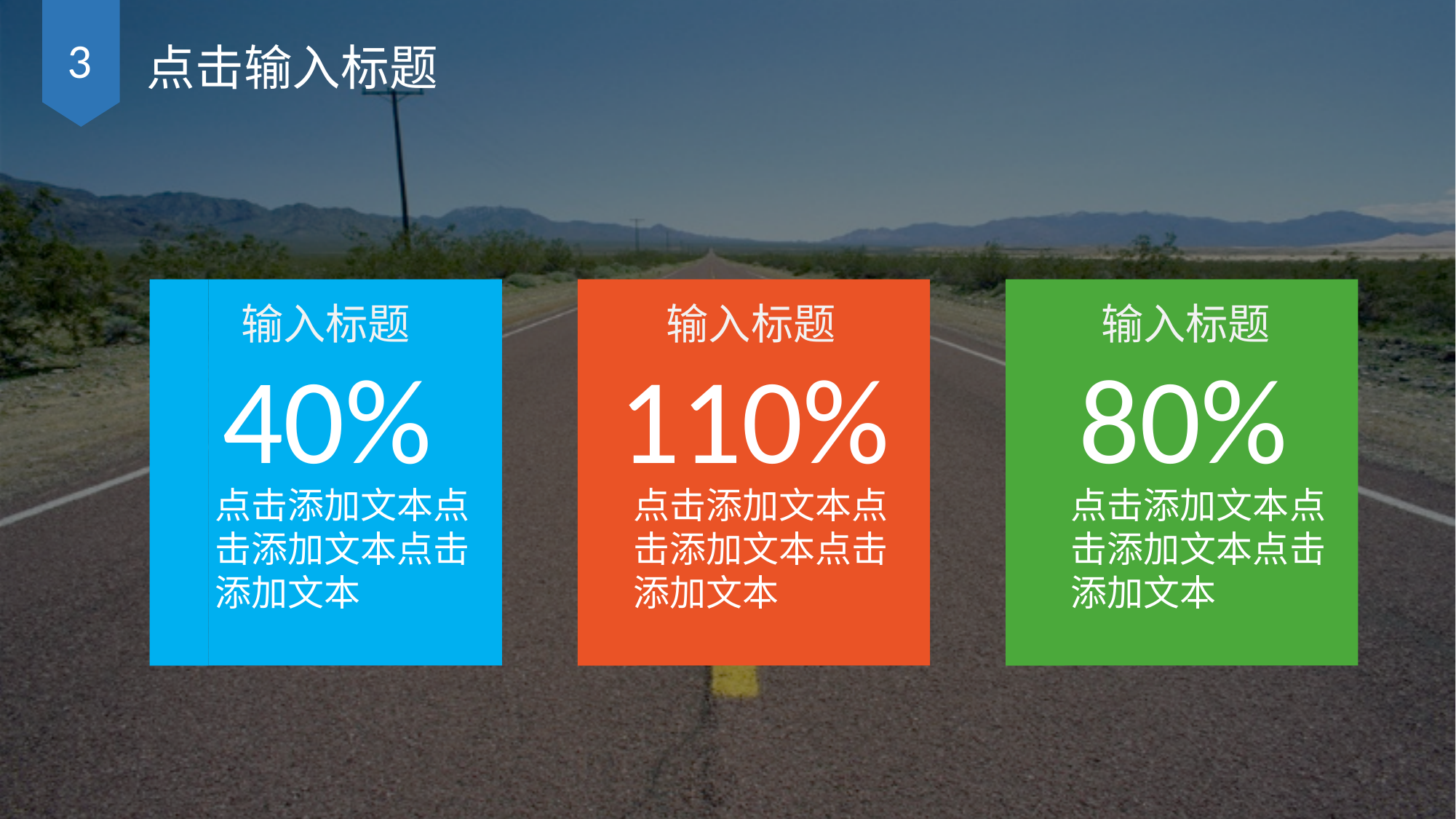

3
点击输入标题

输入标题
输入标题
输入标题
40%
110%
80%
点击添加文本点击添加文本点击添加文本
点击添加文本点击添加文本点击添加文本
点击添加文本点击添加文本点击添加文本